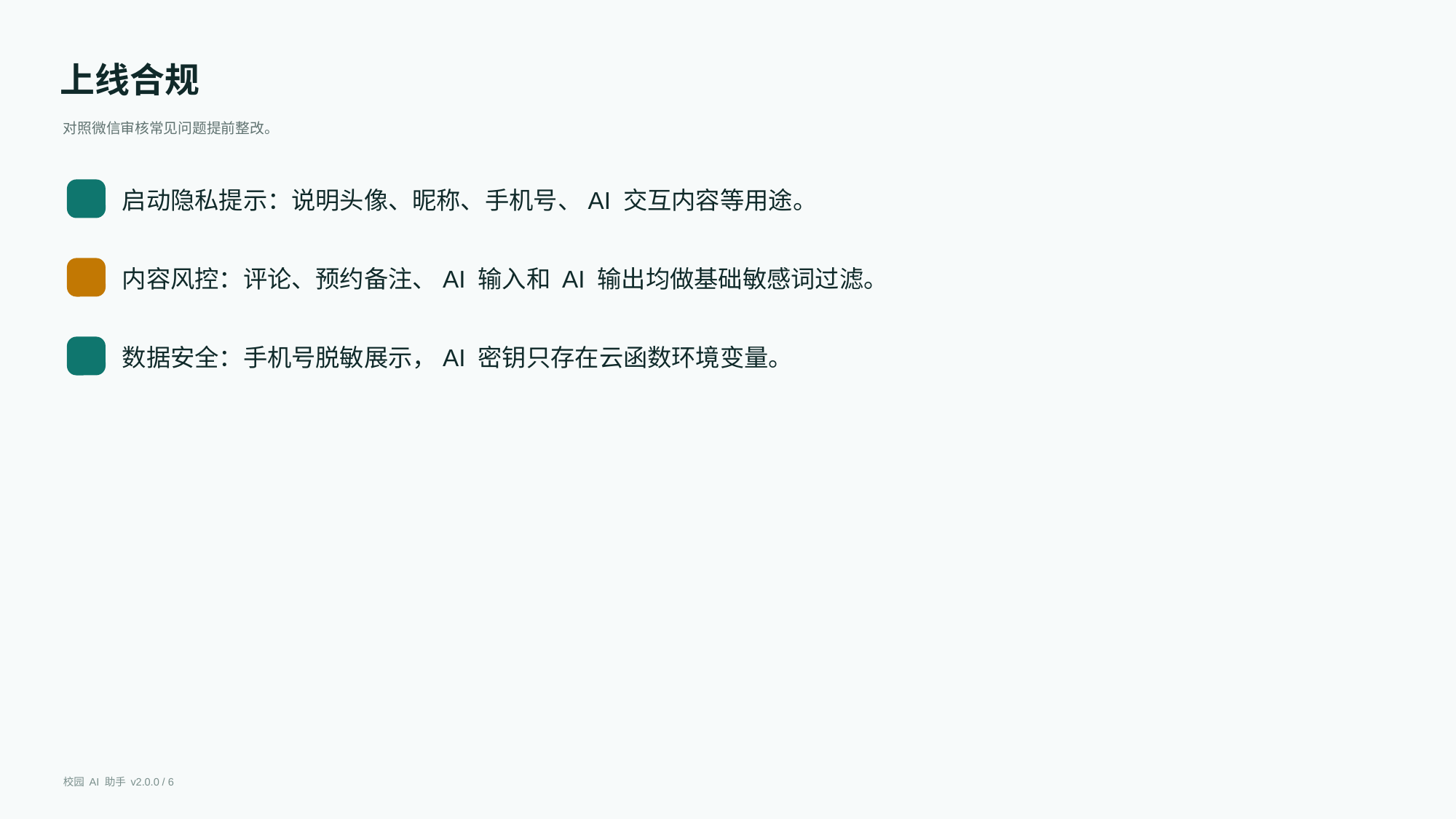

上线合规
对照微信审核常见问题提前整改。
启动隐私提示：说明头像、昵称、手机号、AI 交互内容等用途。

内容风控：评论、预约备注、AI 输入和 AI 输出均做基础敏感词过滤。

数据安全：手机号脱敏展示，AI 密钥只存在云函数环境变量。

校园 AI 助手 v2.0.0 / 6